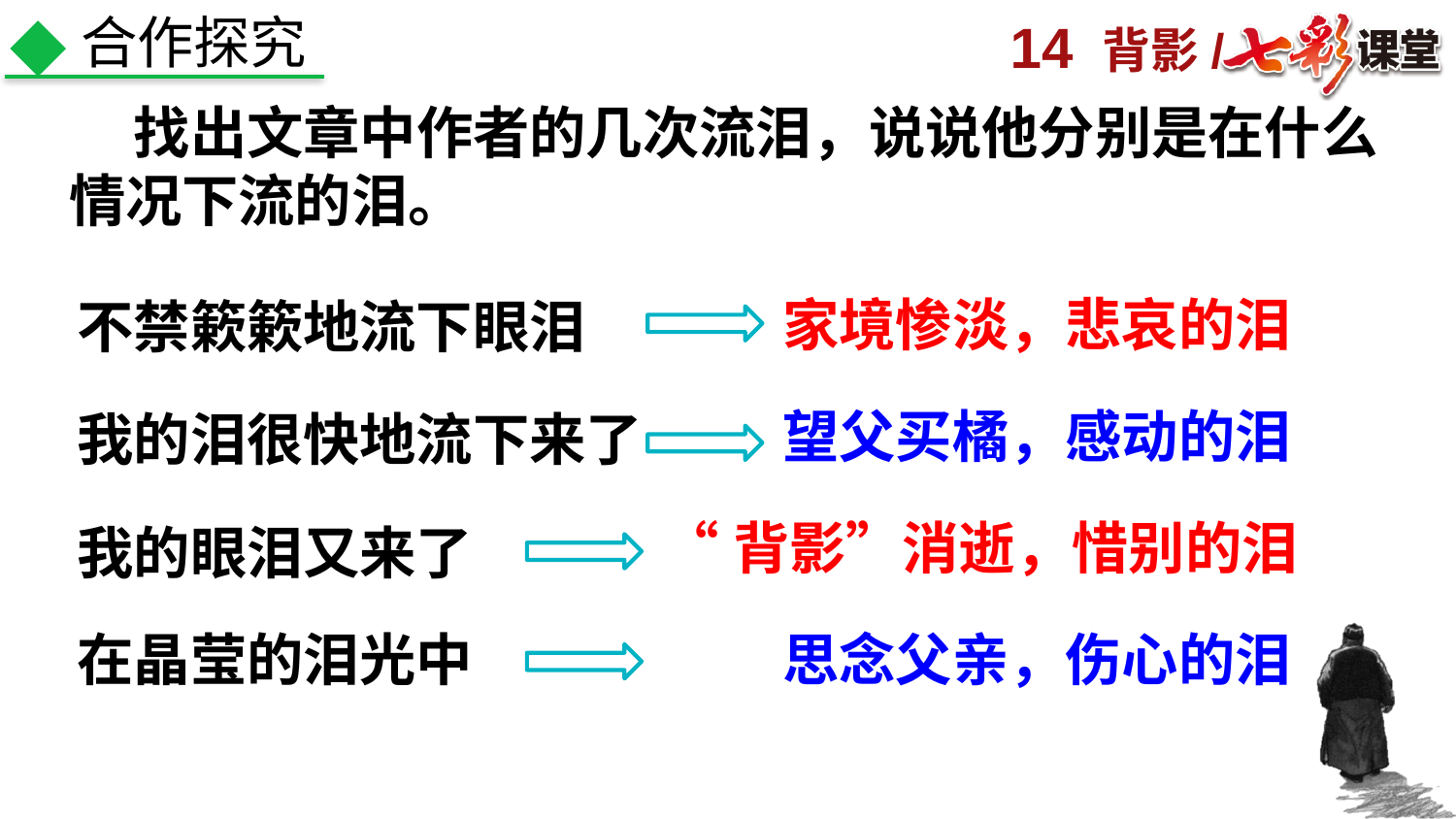

合作探究

    找出文章中作者的几次流泪，说说他分别是在什么情况下流的泪。
家境惨淡，悲哀的泪
不禁簌簌地流下眼泪

望父买橘，感动的泪
我的泪很快地流下来了

“背影”消逝，惜别的泪
我的眼泪又来了

思念父亲，伤心的泪
在晶莹的泪光中